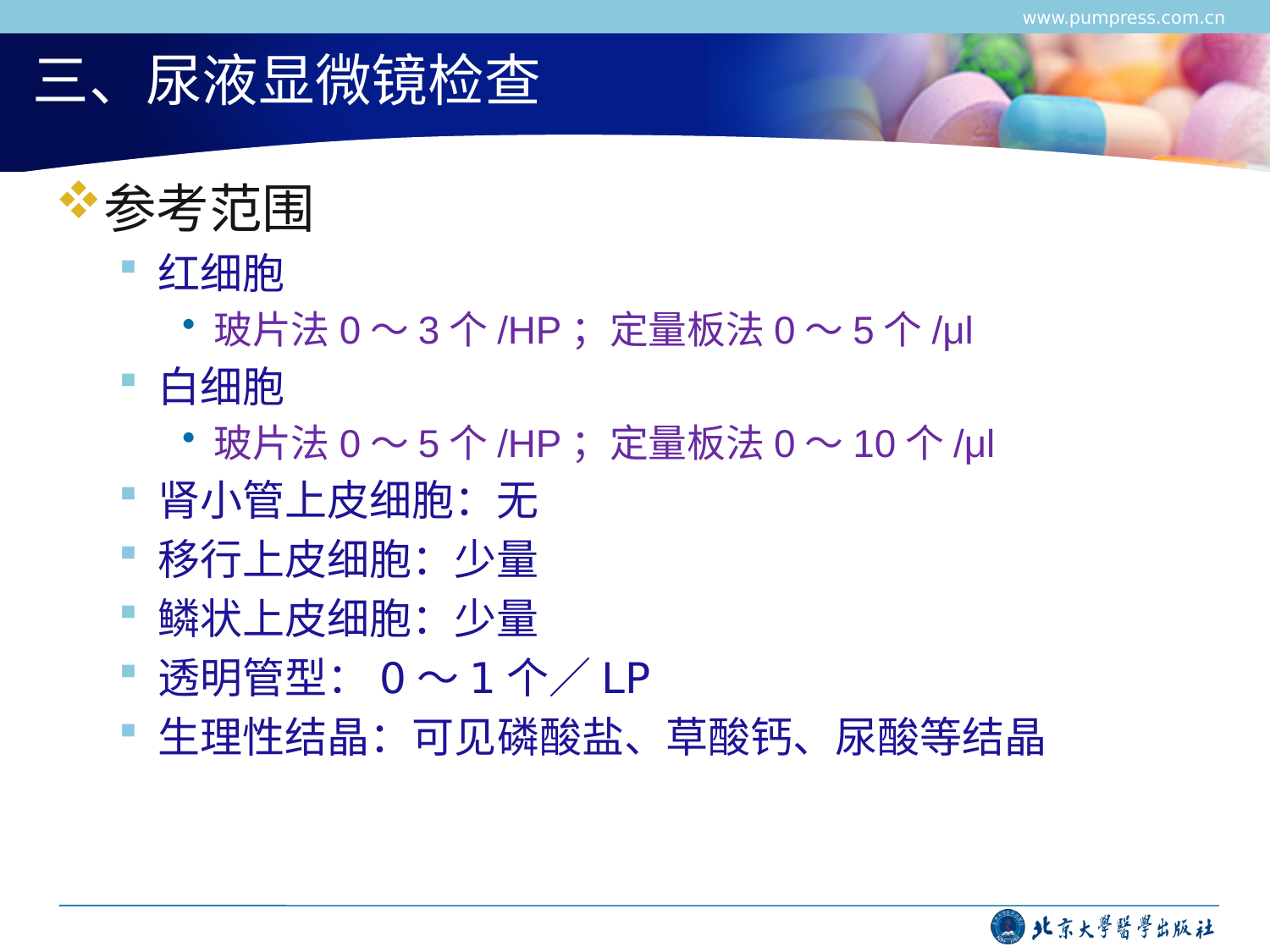

www.pumpress.com.cn
# 三、尿液显微镜检查
参考范围
红细胞
玻片法0～3个/HP；定量板法0～5个/μl
白细胞
玻片法0～5个/HP；定量板法0～10个/μl
肾小管上皮细胞：无
移行上皮细胞：少量
鳞状上皮细胞：少量
透明管型：0～1个／LP
生理性结晶：可见磷酸盐、草酸钙、尿酸等结晶